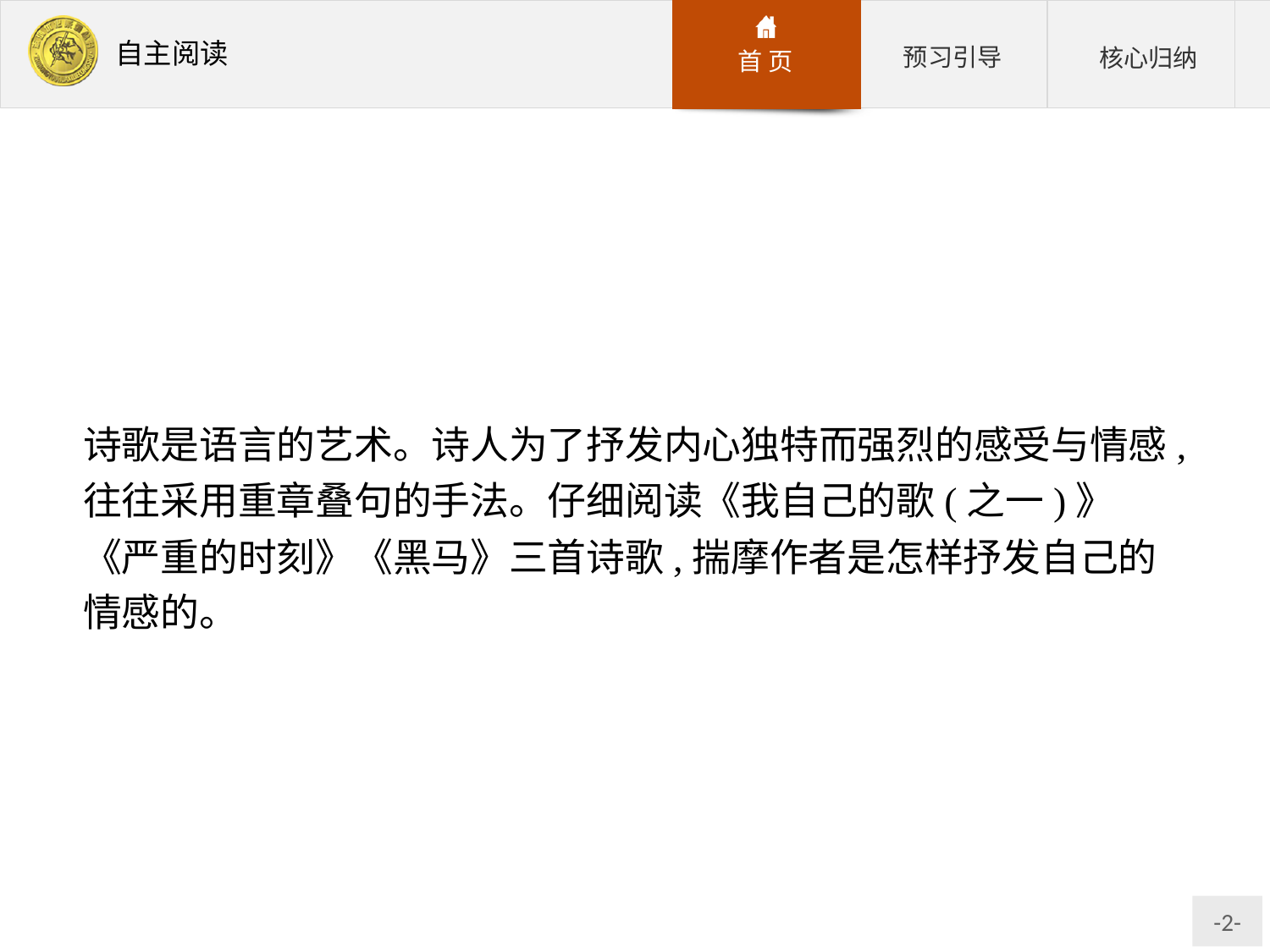

诗歌是语言的艺术。诗人为了抒发内心独特而强烈的感受与情感,往往采用重章叠句的手法。仔细阅读《我自己的歌(之一)》《严重的时刻》《黑马》三首诗歌,揣摩作者是怎样抒发自己的情感的。